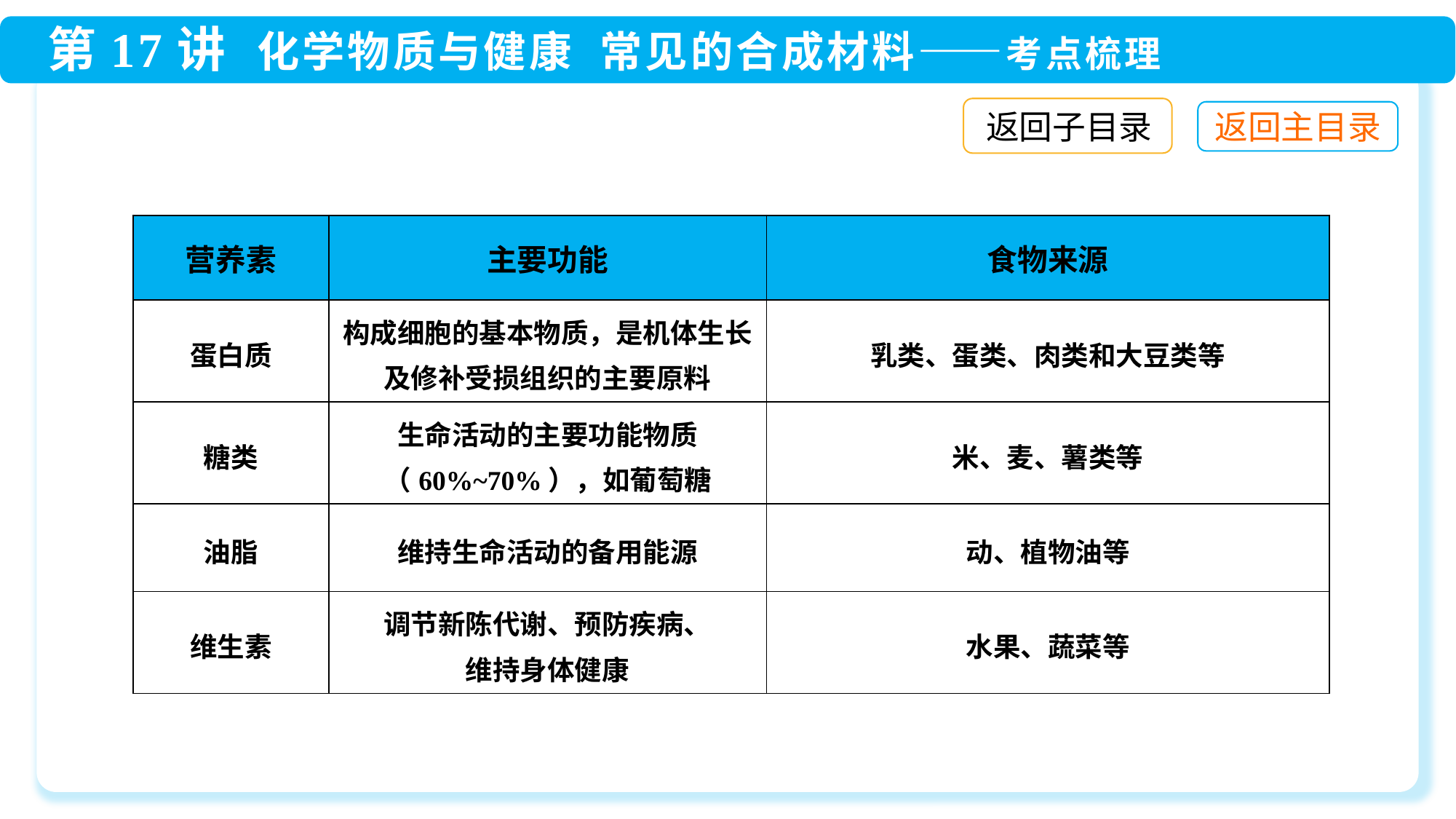

返回子目录
| 营养素 | 主要功能 | 食物来源 |
| --- | --- | --- |
| 蛋白质 | 构成细胞的基本物质，是机体生长及修补受损组织的主要原料 | 乳类、蛋类、肉类和大豆类等 |
| 糖类 | 生命活动的主要功能物质（60%~70%），如葡萄糖 | 米、麦、薯类等 |
| 油脂 | 维持生命活动的备用能源 | 动、植物油等 |
| 维生素 | 调节新陈代谢、预防疾病、 维持身体健康 | 水果、蔬菜等 |